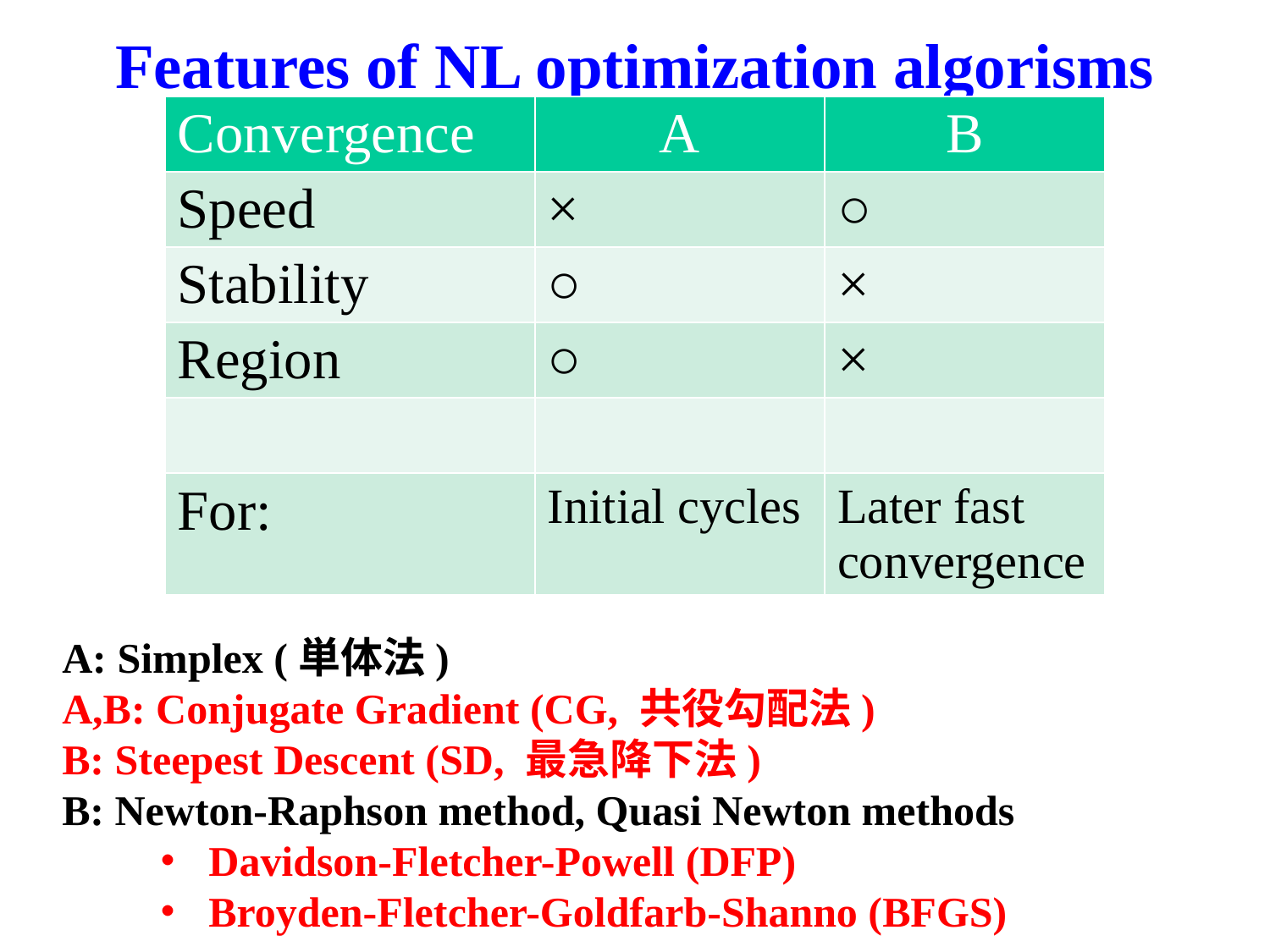

# Features of NL optimization algorisms
| Convergence | A | B |
| --- | --- | --- |
| Speed | × | ○ |
| Stability | ○ | × |
| Region | ○ | × |
|  |  |  |
| For: | Initial cycles | Later fast convergence |
A: Simplex (単体法)
A,B: Conjugate Gradient (CG, 共役勾配法)
B: Steepest Descent (SD, 最急降下法)
B: Newton-Raphson method, Quasi Newton methods
　　・ Davidson-Fletcher-Powell (DFP)
　　・ Broyden-Fletcher-Goldfarb-Shanno (BFGS)